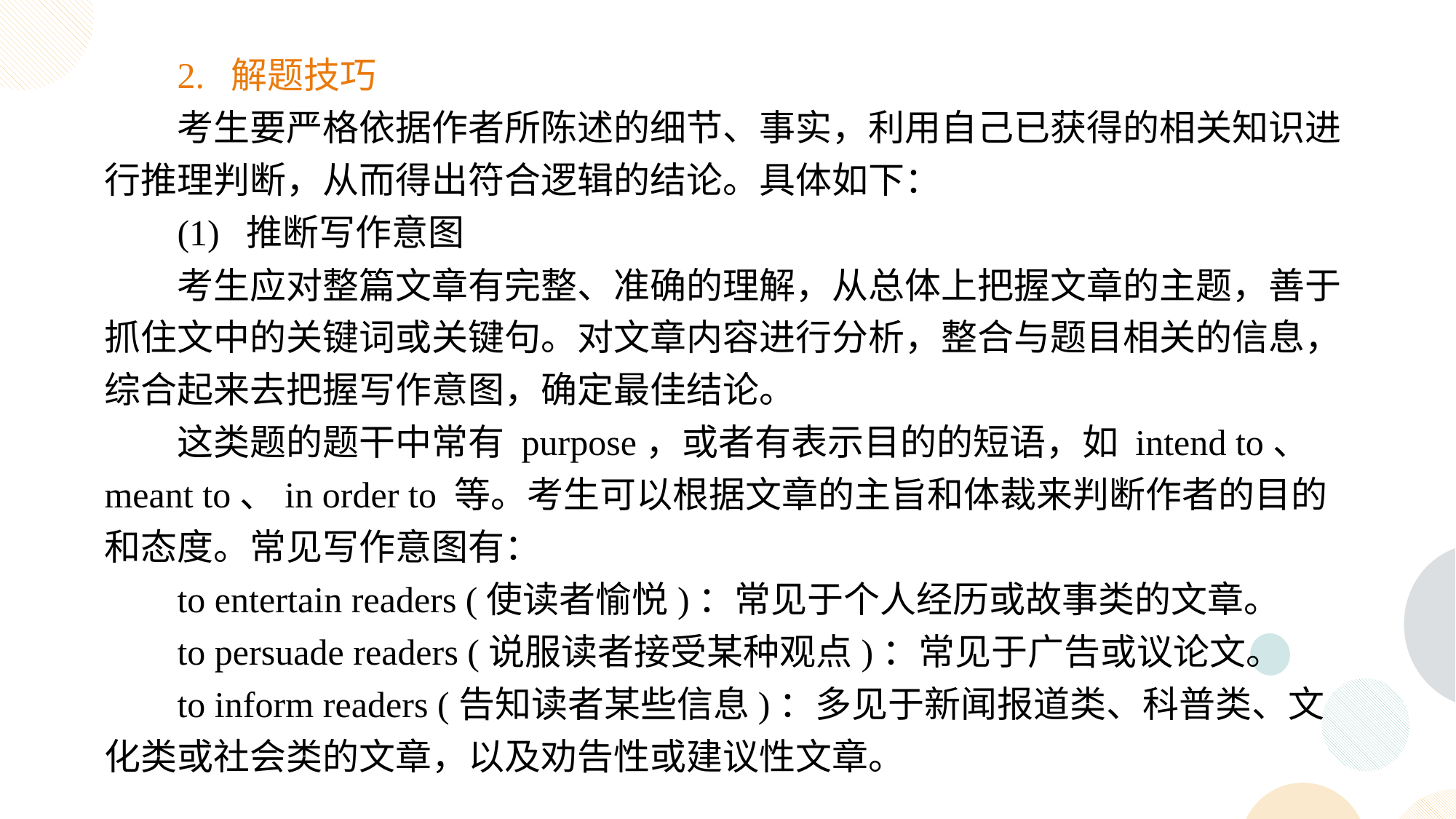

2.  解题技巧
考生要严格依据作者所陈述的细节、事实，利用自己已获得的相关知识进行推理判断，从而得出符合逻辑的结论。具体如下：
(1)  推断写作意图
考生应对整篇文章有完整、准确的理解，从总体上把握文章的主题，善于抓住文中的关键词或关键句。对文章内容进行分析，整合与题目相关的信息，综合起来去把握写作意图，确定最佳结论。
这类题的题干中常有 purpose，或者有表示目的的短语，如 intend to、meant to、in order to 等。考生可以根据文章的主旨和体裁来判断作者的目的和态度。常见写作意图有：
to entertain readers (使读者愉悦)：常见于个人经历或故事类的文章。
to persuade readers (说服读者接受某种观点)：常见于广告或议论文。
to inform readers (告知读者某些信息)：多见于新闻报道类、科普类、文化类或社会类的文章，以及劝告性或建议性文章。